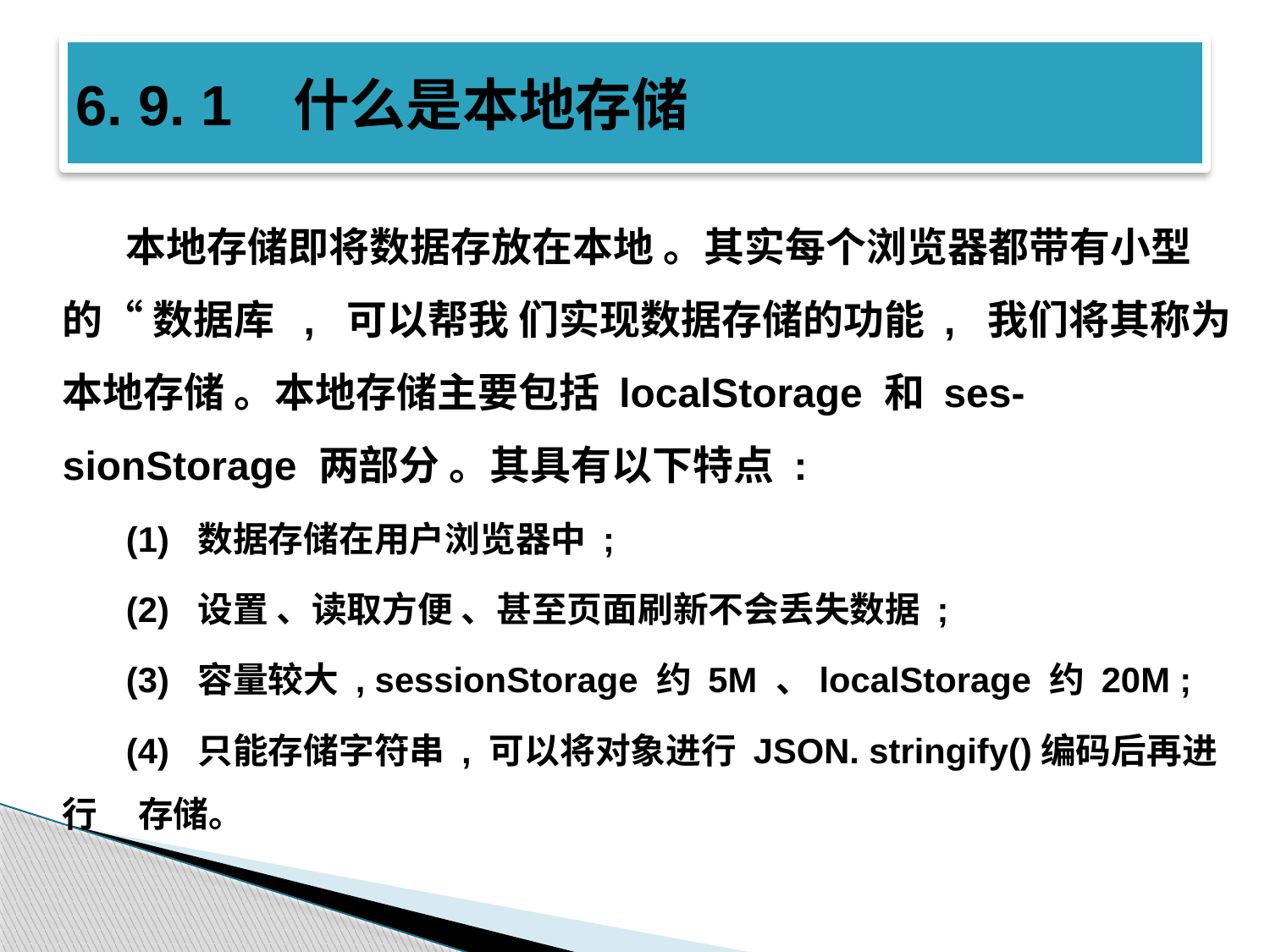

# 6. 9. 1   什么是本地存储
本地存储即将数据存放在本地 。其实每个浏览器都带有小型的“ 数据库  ,  可以帮我 们实现数据存储的功能 ,  我们将其称为本地存储 。本地存储主要包括 localStorage 和 ses- sionStorage 两部分 。其具有以下特点 :
(1)  数据存储在用户浏览器中 ;
(2)  设置 、读取方便 、甚至页面刷新不会丢失数据 ;
(3)  容量较大 , sessionStorage 约 5M 、localStorage 约 20M ;
(4)  只能存储字符串 , 可以将对象进行 JSON. stringify()编码后再进行     存储。